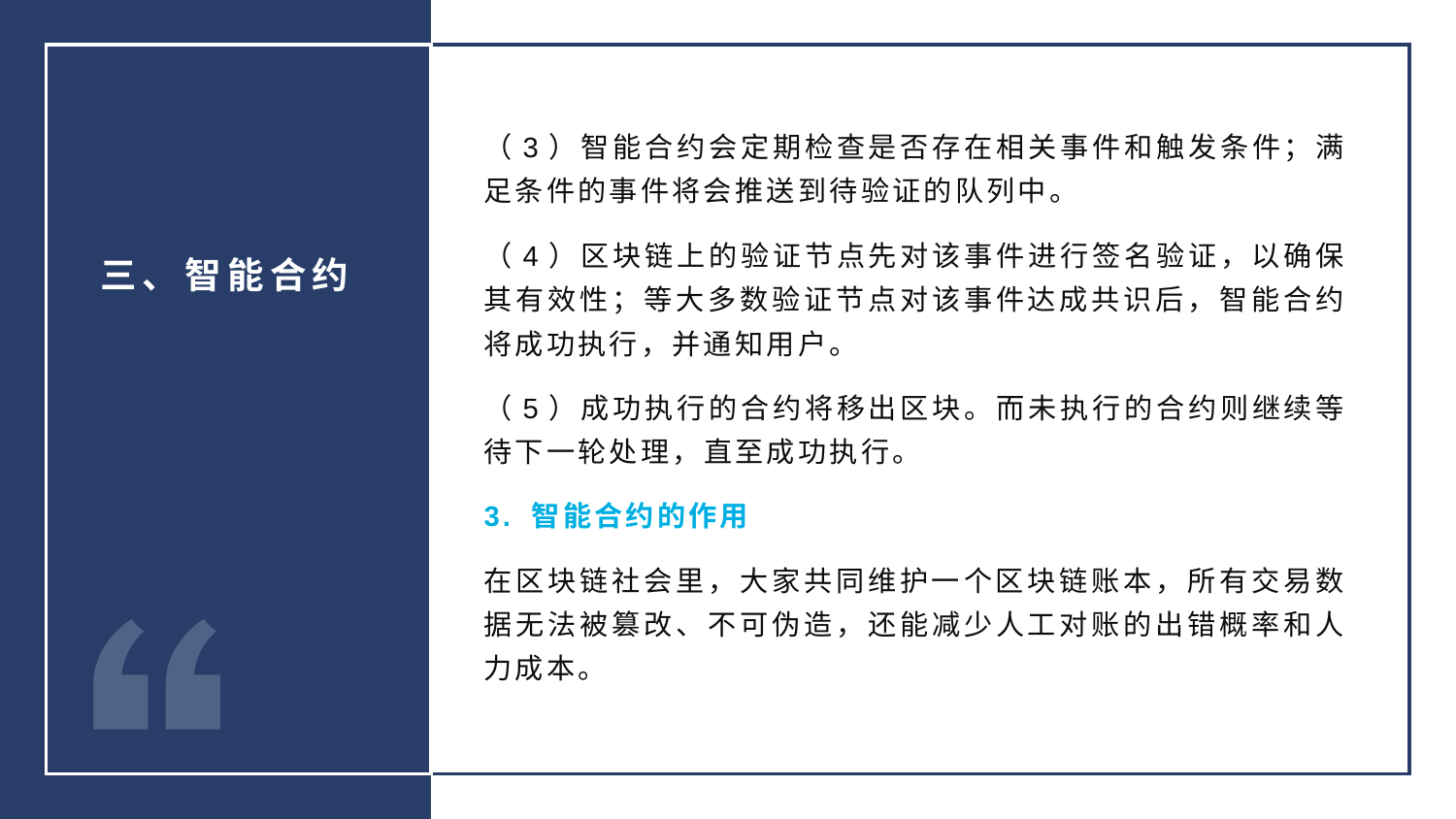

（3）智能合约会定期检查是否存在相关事件和触发条件；满足条件的事件将会推送到待验证的队列中。
（4）区块链上的验证节点先对该事件进行签名验证，以确保其有效性；等大多数验证节点对该事件达成共识后，智能合约将成功执行，并通知用户。
（5）成功执行的合约将移出区块。而未执行的合约则继续等待下一轮处理，直至成功执行。
3. 智能合约的作用
在区块链社会里，大家共同维护一个区块链账本，所有交易数据无法被篡改、不可伪造，还能减少人工对账的出错概率和人力成本。
三、智能合约